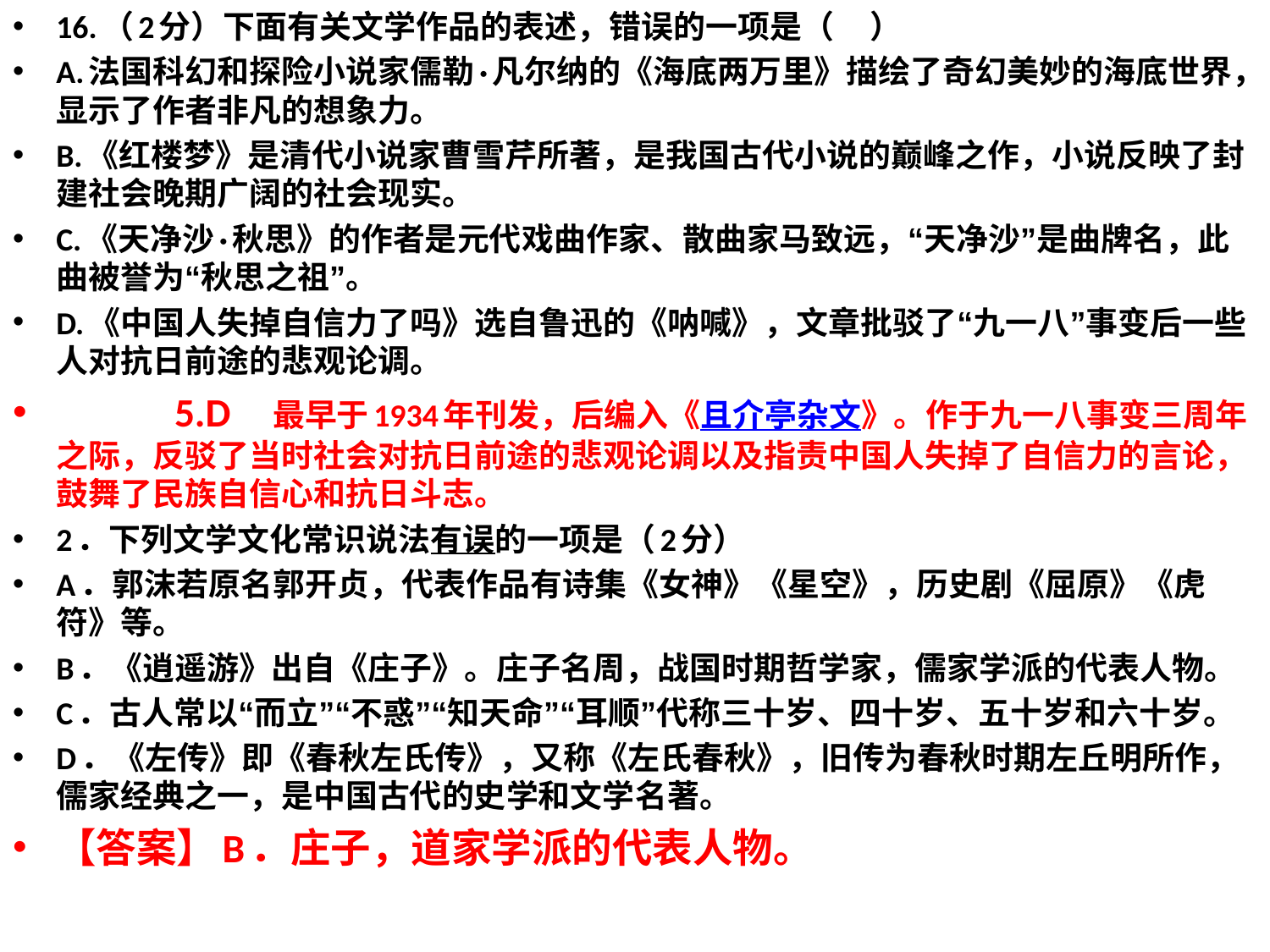

16.（2分）下面有关文学作品的表述，错误的一项是（    ）
A.法国科幻和探险小说家儒勒·凡尔纳的《海底两万里》描绘了奇幻美妙的海底世界，显示了作者非凡的想象力。
B.《红楼梦》是清代小说家曹雪芹所著，是我国古代小说的巅峰之作，小说反映了封建社会晚期广阔的社会现实。
C.《天净沙·秋思》的作者是元代戏曲作家、散曲家马致远，“天净沙”是曲牌名，此曲被誉为“秋思之祖”。
D.《中国人失掉自信力了吗》选自鲁迅的《呐喊》，文章批驳了“九一八”事变后一些人对抗日前途的悲观论调。
             5.D    最早于1934年刊发，后编入《且介亭杂文》。作于九一八事变三周年之际，反驳了当时社会对抗日前途的悲观论调以及指责中国人失掉了自信力的言论，鼓舞了民族自信心和抗日斗志。
2．下列文学文化常识说法有误的一项是（2分）
A．郭沫若原名郭开贞，代表作品有诗集《女神》《星空》，历史剧《屈原》《虎符》等。
B．《逍遥游》出自《庄子》。庄子名周，战国时期哲学家，儒家学派的代表人物。
C．古人常以“而立”“不惑”“知天命”“耳顺”代称三十岁、四十岁、五十岁和六十岁。
D．《左传》即《春秋左氏传》，又称《左氏春秋》，旧传为春秋时期左丘明所作，儒家经典之一，是中国古代的史学和文学名著。
【答案】B．庄子，道家学派的代表人物。
#